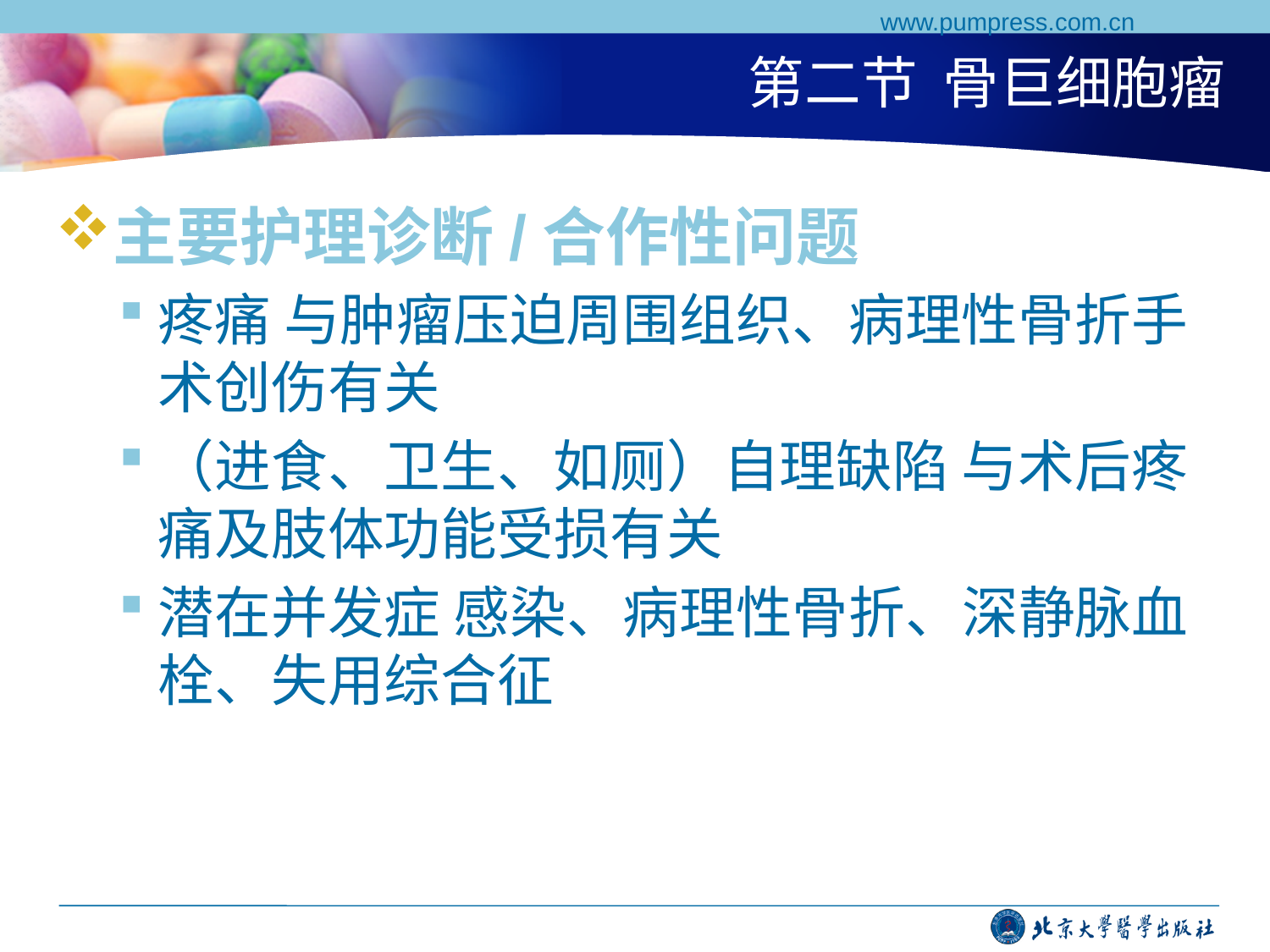

www.pumpress.com.cn
# 第二节  骨巨细胞瘤
主要护理诊断/合作性问题
疼痛 与肿瘤压迫周围组织、病理性骨折手术创伤有关
（进食、卫生、如厕）自理缺陷 与术后疼痛及肢体功能受损有关
潜在并发症 感染、病理性骨折、深静脉血栓、失用综合征